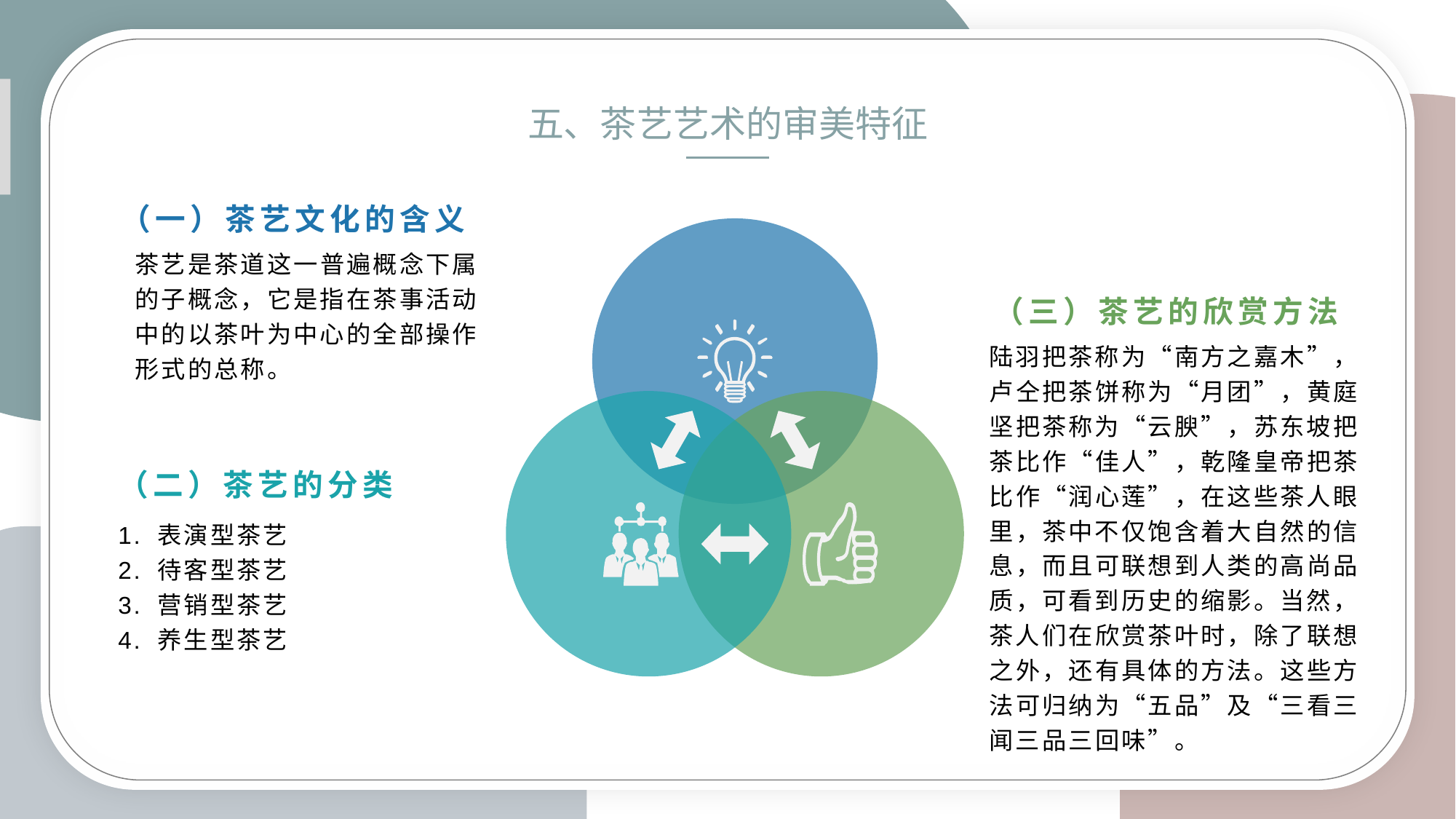

五、茶艺艺术的审美特征
（一）茶艺文化的含义

茶艺是茶道这一普遍概念下属的子概念，它是指在茶事活动中的以茶叶为中心的全部操作形式的总称。
（三）茶艺的欣赏方法

陆羽把茶称为“南方之嘉木”，卢仝把茶饼称为“月团”，黄庭坚把茶称为“云腴”，苏东坡把茶比作“佳人”，乾隆皇帝把茶比作“润心莲”，在这些茶人眼里，茶中不仅饱含着大自然的信息，而且可联想到人类的高尚品质，可看到历史的缩影。当然，茶人们在欣赏茶叶时，除了联想之外，还有具体的方法。这些方法可归纳为“五品”及“三看三闻三品三回味”。

（二）茶艺的分类

1. 表演型茶艺
2. 待客型茶艺
3. 营销型茶艺
4. 养生型茶艺